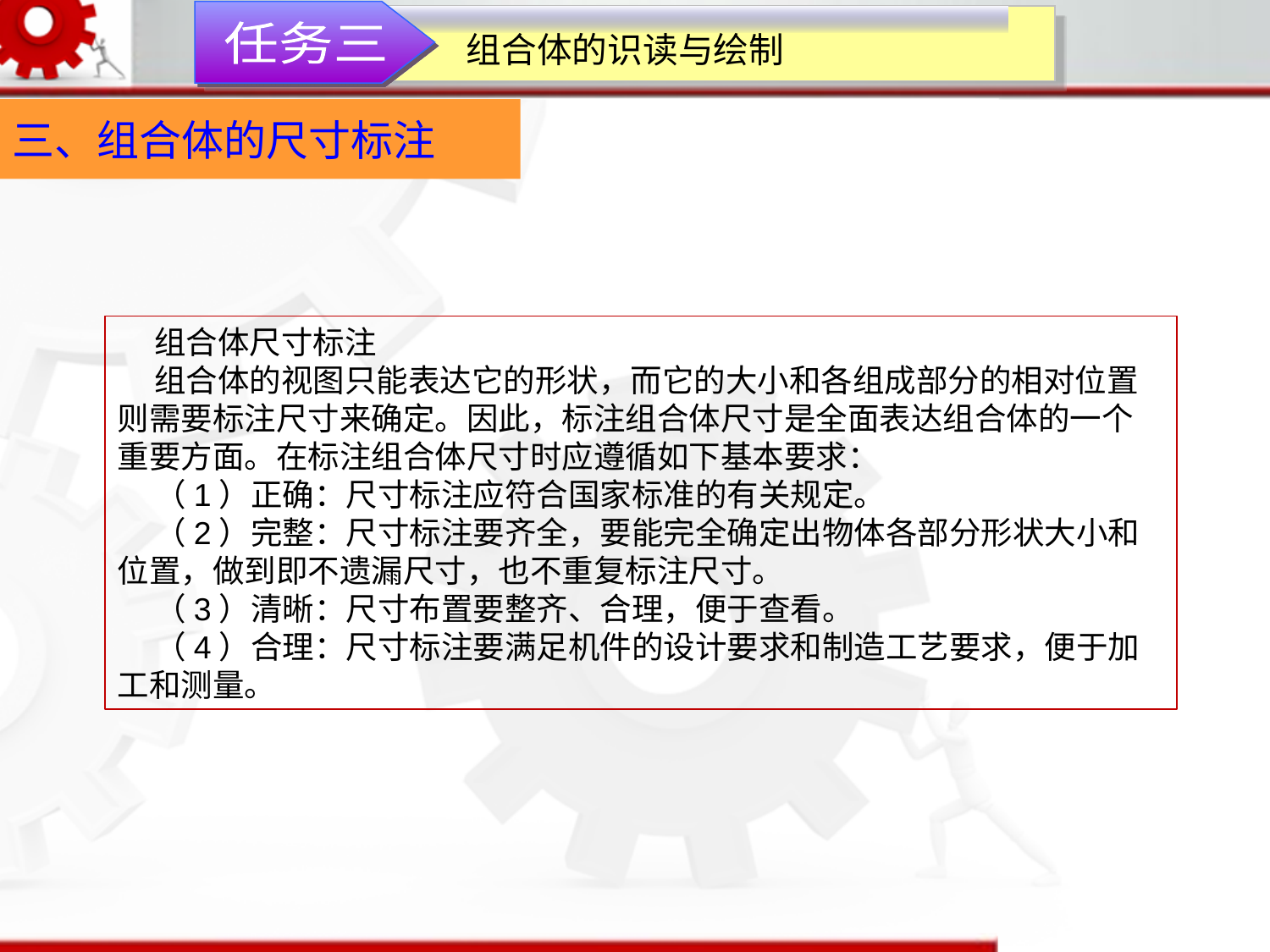

任务三
组合体的识读与绘制
三、组合体的尺寸标注
组合体尺寸标注
组合体的视图只能表达它的形状，而它的大小和各组成部分的相对位置则需要标注尺寸来确定。因此，标注组合体尺寸是全面表达组合体的一个重要方面。在标注组合体尺寸时应遵循如下基本要求：（1）正确：尺寸标注应符合国家标准的有关规定。（2）完整：尺寸标注要齐全，要能完全确定出物体各部分形状大小和位置，做到即不遗漏尺寸，也不重复标注尺寸。（3）清晰：尺寸布置要整齐、合理，便于查看。（4）合理：尺寸标注要满足机件的设计要求和制造工艺要求，便于加工和测量。